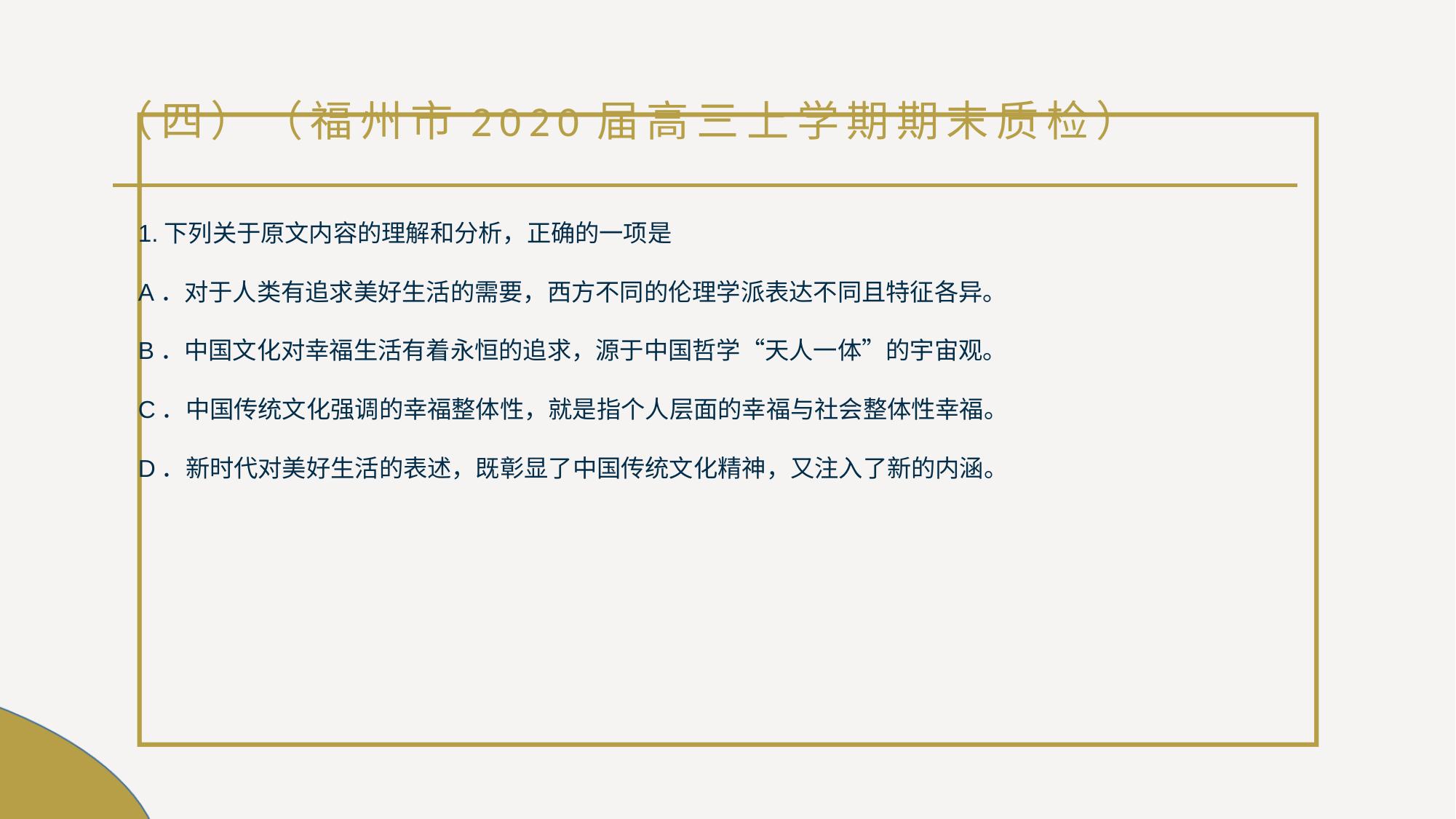

# （四）（福州市2020届高三上学期期末质检）
1.下列关于原文内容的理解和分析，正确的一项是
A．对于人类有追求美好生活的需要，西方不同的伦理学派表达不同且特征各异。
B．中国文化对幸福生活有着永恒的追求，源于中国哲学“天人一体”的宇宙观。
C．中国传统文化强调的幸福整体性，就是指个人层面的幸福与社会整体性幸福。
D．新时代对美好生活的表述，既彰显了中国传统文化精神，又注入了新的内涵。